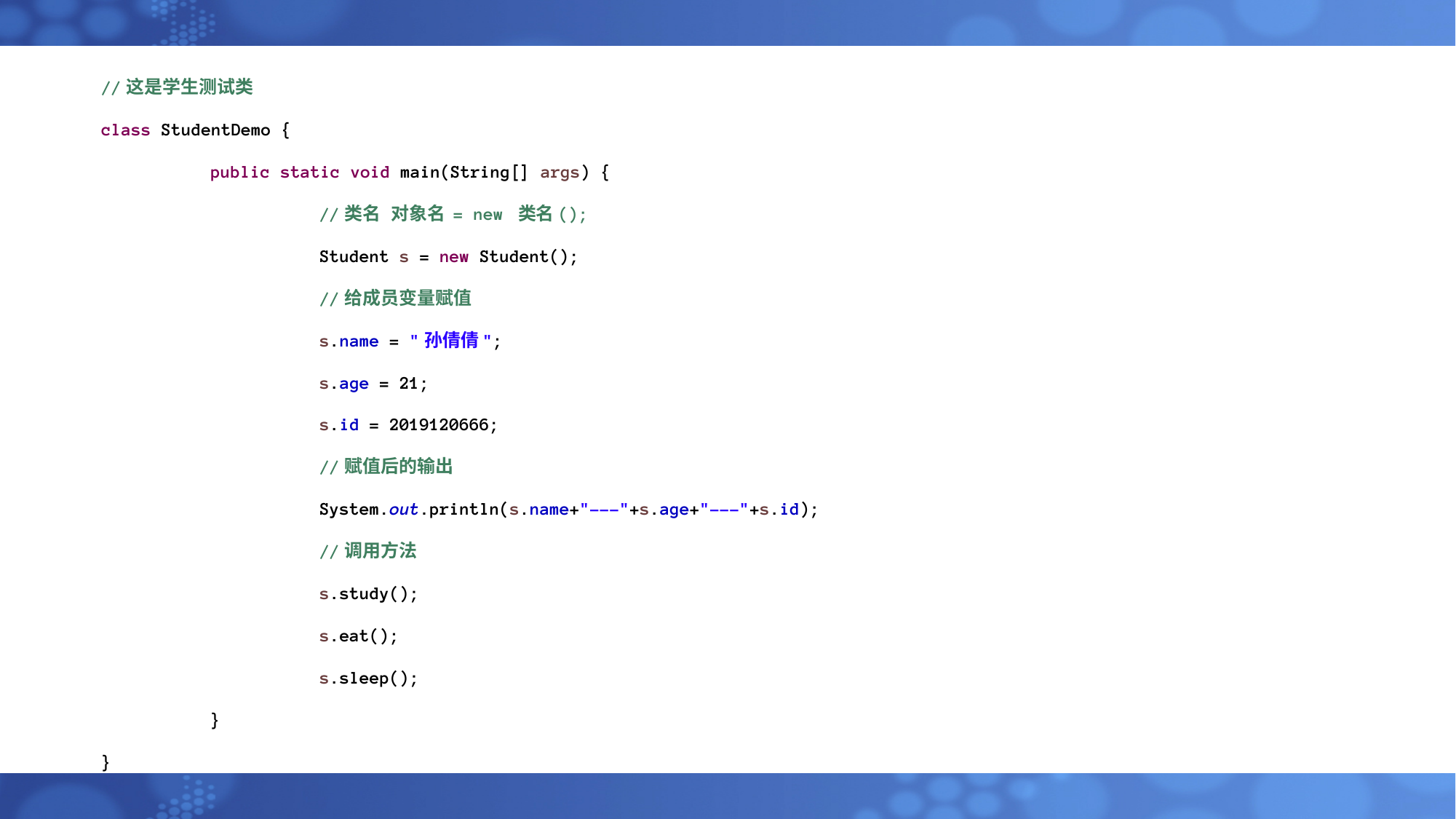

//这是学生测试类
class StudentDemo {
	public static void main(String[] args) {
		//类名 对象名 = new 类名();
		Student s = new Student();
		//给成员变量赋值
		s.name = "孙倩倩";
		s.age = 21;
		s.id = 2019120666;
		//赋值后的输出
		System.out.println(s.name+"---"+s.age+"---"+s.id);
		//调用方法
		s.study();
		s.eat();
		s.sleep();
	}
}